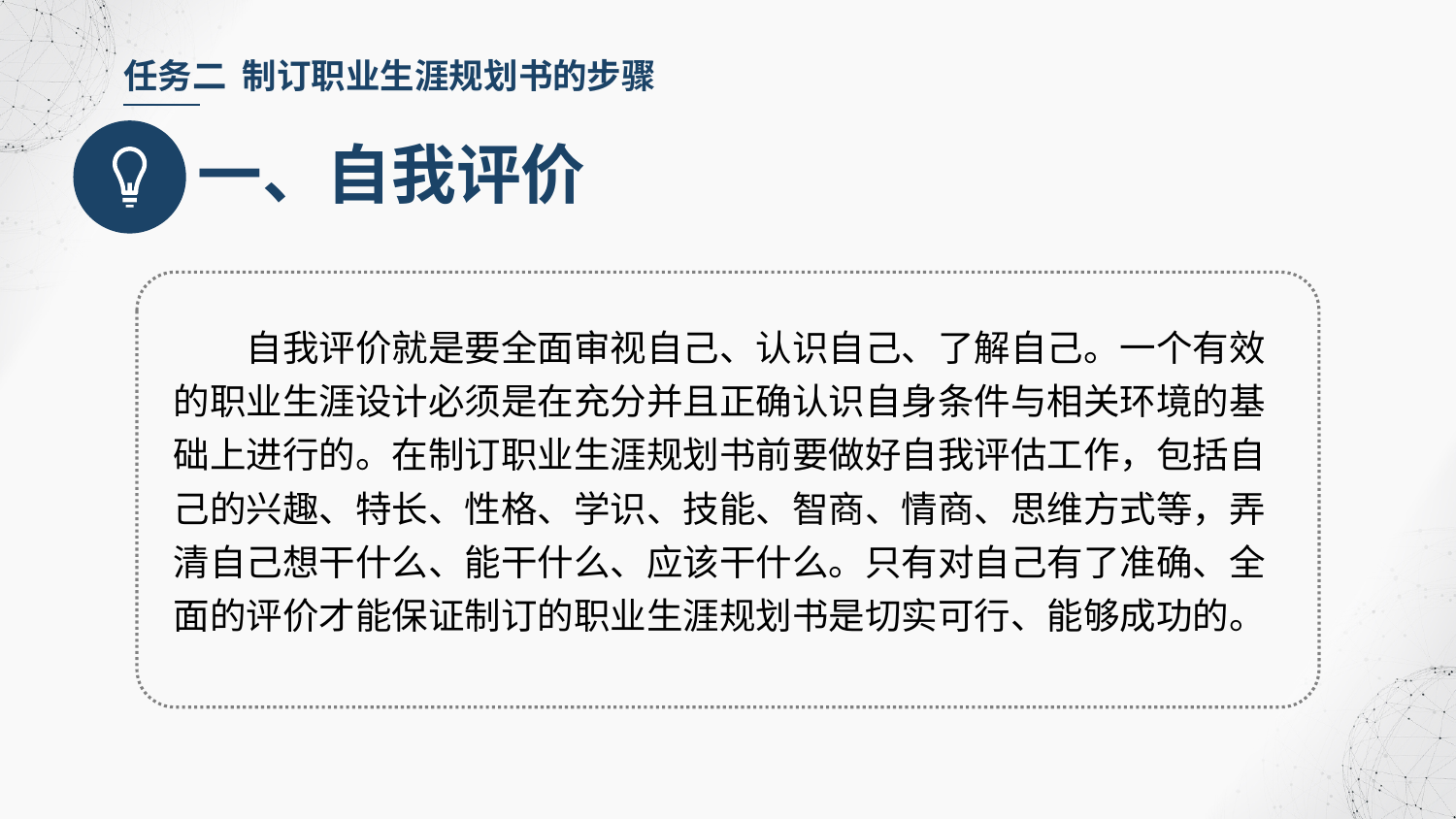

任务二  制订职业生涯规划书的步骤

一、自我评价

自我评价就是要全面审视自己、认识自己、了解自己。一个有效的职业生涯设计必须是在充分并且正确认识自身条件与相关环境的基础上进行的。在制订职业生涯规划书前要做好自我评估工作，包括自己的兴趣、特长、性格、学识、技能、智商、情商、思维方式等，弄清自己想干什么、能干什么、应该干什么。只有对自己有了准确、全面的评价才能保证制订的职业生涯规划书是切实可行、能够成功的。